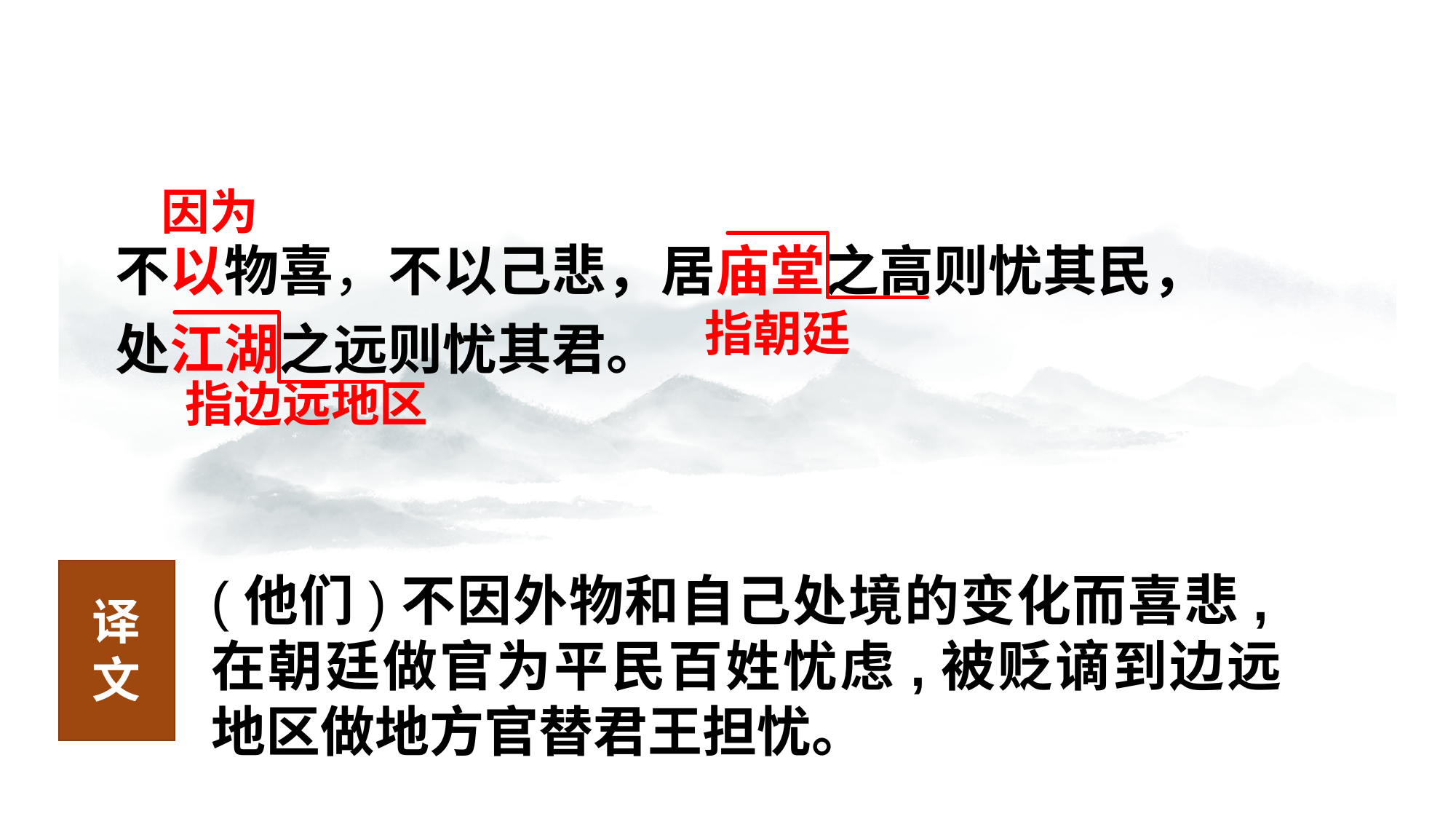

因为
不以物喜，不以己悲，居庙堂之高则忧其民，
处江湖之远则忧其君。
指朝廷
指边远地区

(他们)不因外物和自己处境的变化而喜悲,在朝廷做官为平民百姓忧虑,被贬谪到边远地区做地方官替君王担忧。
译文